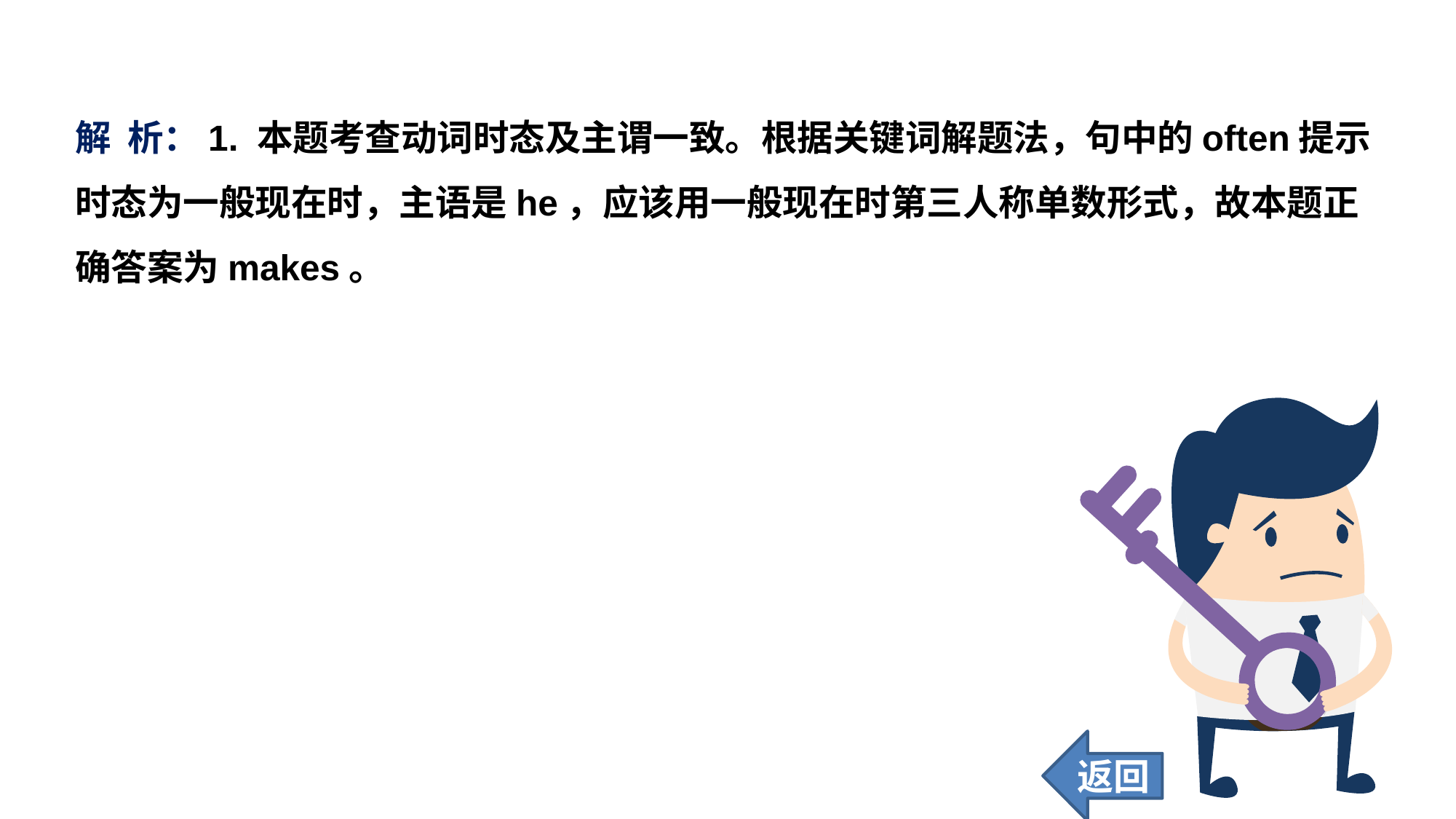

解  析：1. 本题考查动词时态及主谓一致。根据关键词解题法，句中的often提示时态为一般现在时，主语是he，应该用一般现在时第三人称单数形式，故本题正确答案为makes。

返回
65